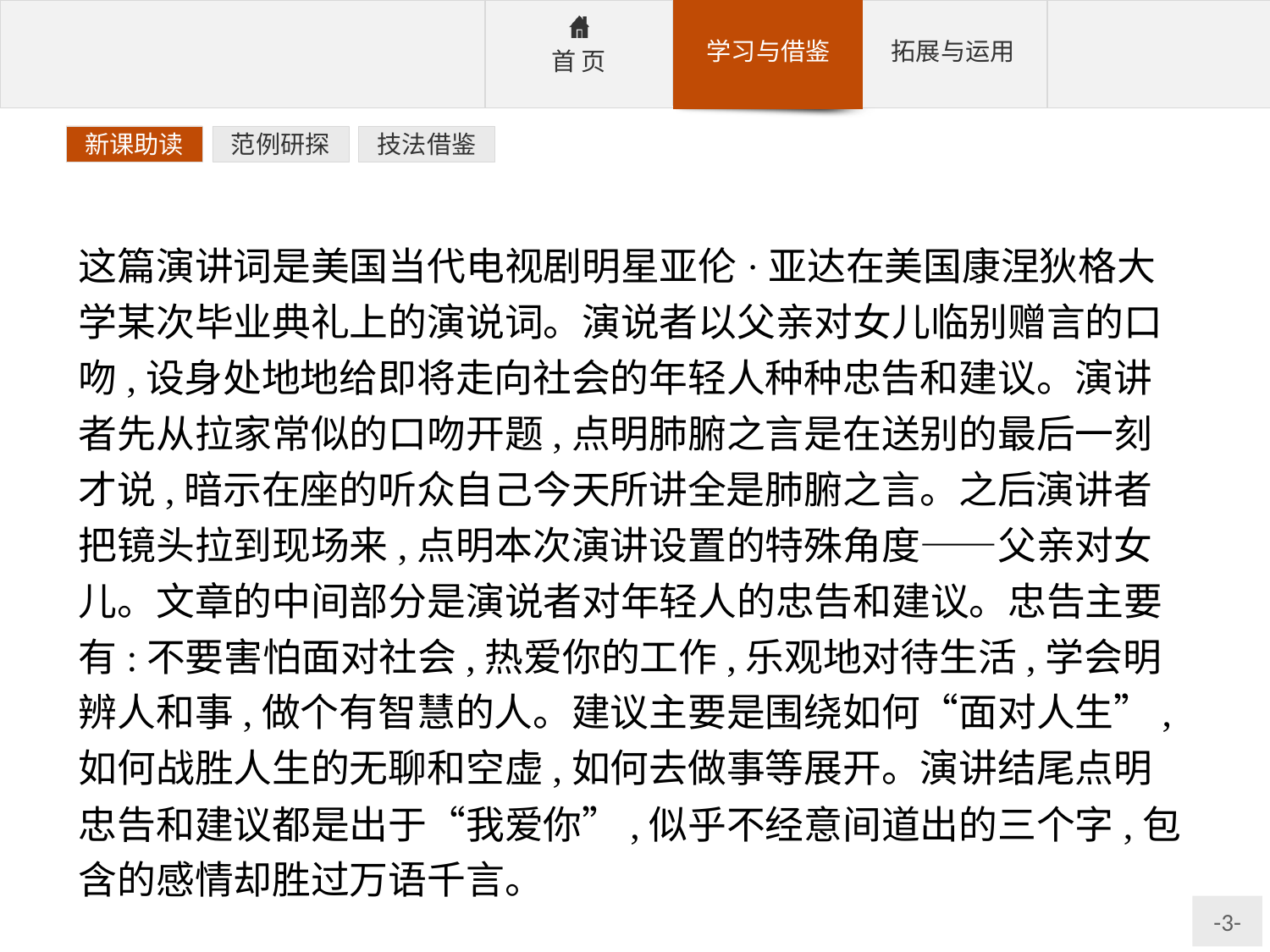

新课助读
范例研探
技法借鉴
这篇演讲词是美国当代电视剧明星亚伦·亚达在美国康涅狄格大学某次毕业典礼上的演说词。演说者以父亲对女儿临别赠言的口吻,设身处地地给即将走向社会的年轻人种种忠告和建议。演讲者先从拉家常似的口吻开题,点明肺腑之言是在送别的最后一刻才说,暗示在座的听众自己今天所讲全是肺腑之言。之后演讲者把镜头拉到现场来,点明本次演讲设置的特殊角度——父亲对女儿。文章的中间部分是演说者对年轻人的忠告和建议。忠告主要有:不要害怕面对社会,热爱你的工作,乐观地对待生活,学会明辨人和事,做个有智慧的人。建议主要是围绕如何“面对人生”,如何战胜人生的无聊和空虚,如何去做事等展开。演讲结尾点明忠告和建议都是出于“我爱你”,似乎不经意间道出的三个字,包含的感情却胜过万语千言。